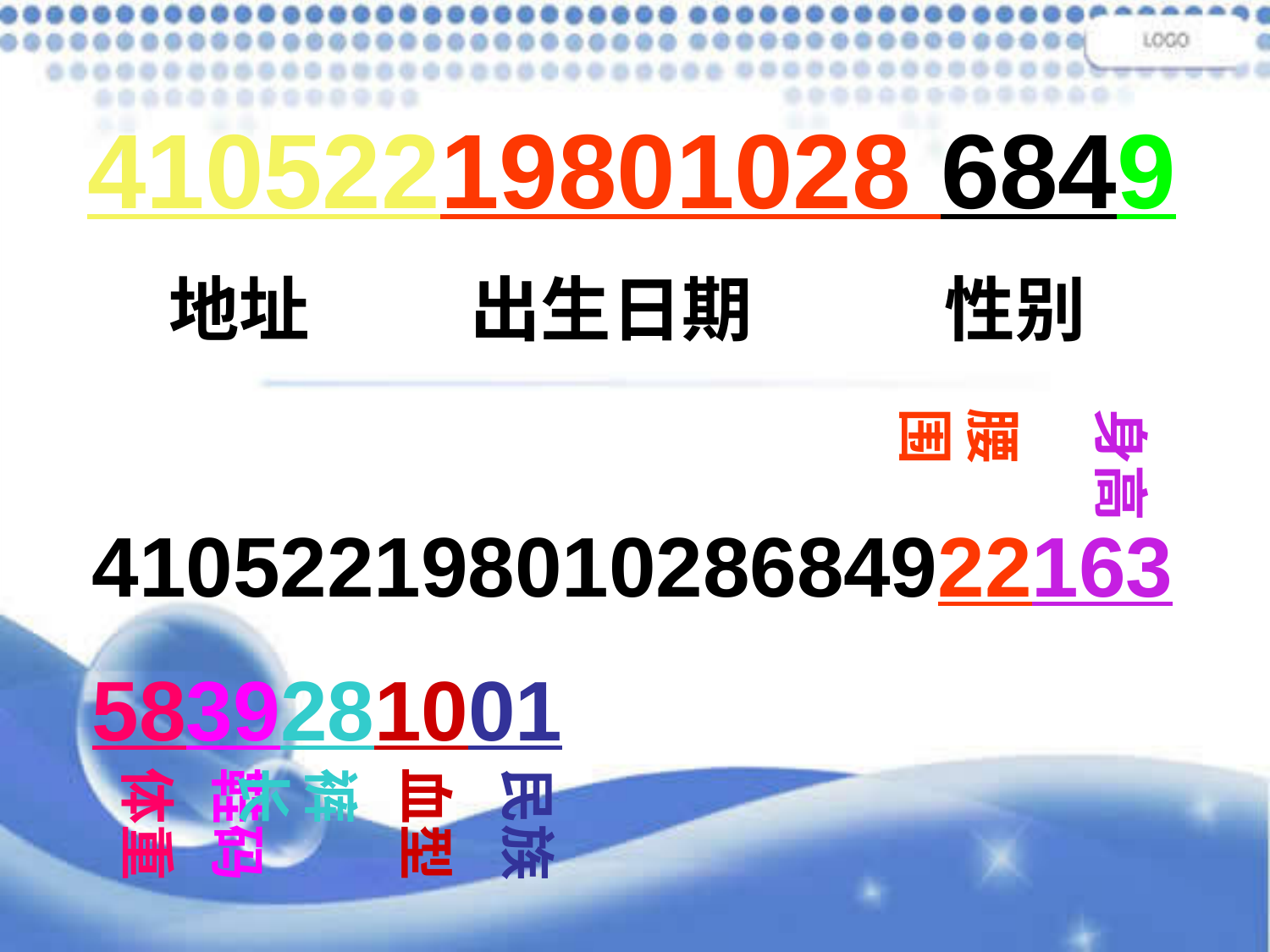

41052219801028 6849
    地址                    出生日期            性别

腰围
身高
41052219801028684922163
5839281001
体重
鞋码
裤长
血型
民族